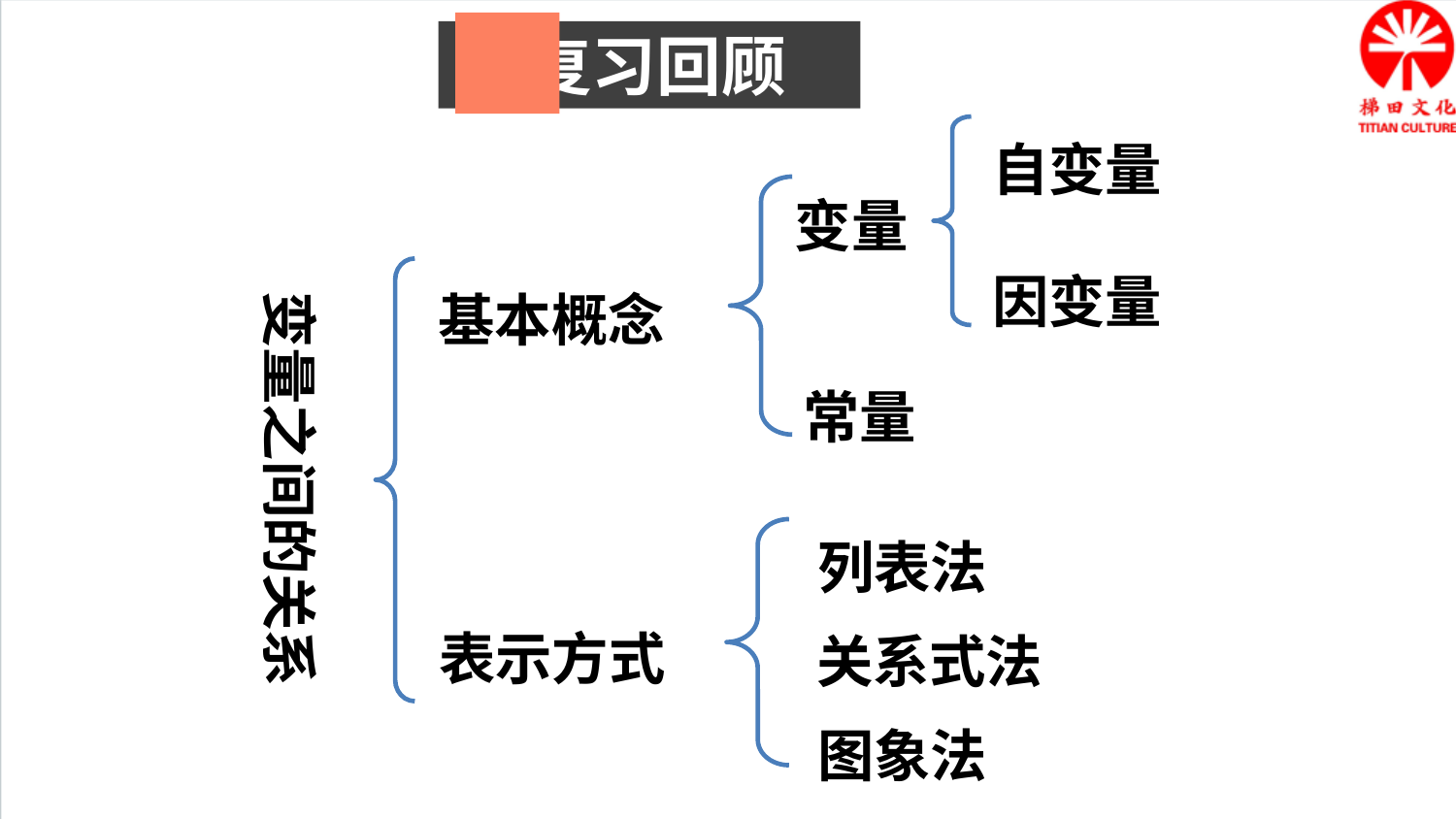

复习回顾
自变量

变量

因变量
基本概念

变量之间的关系
常量
列表法

表示方式
关系式法
图象法